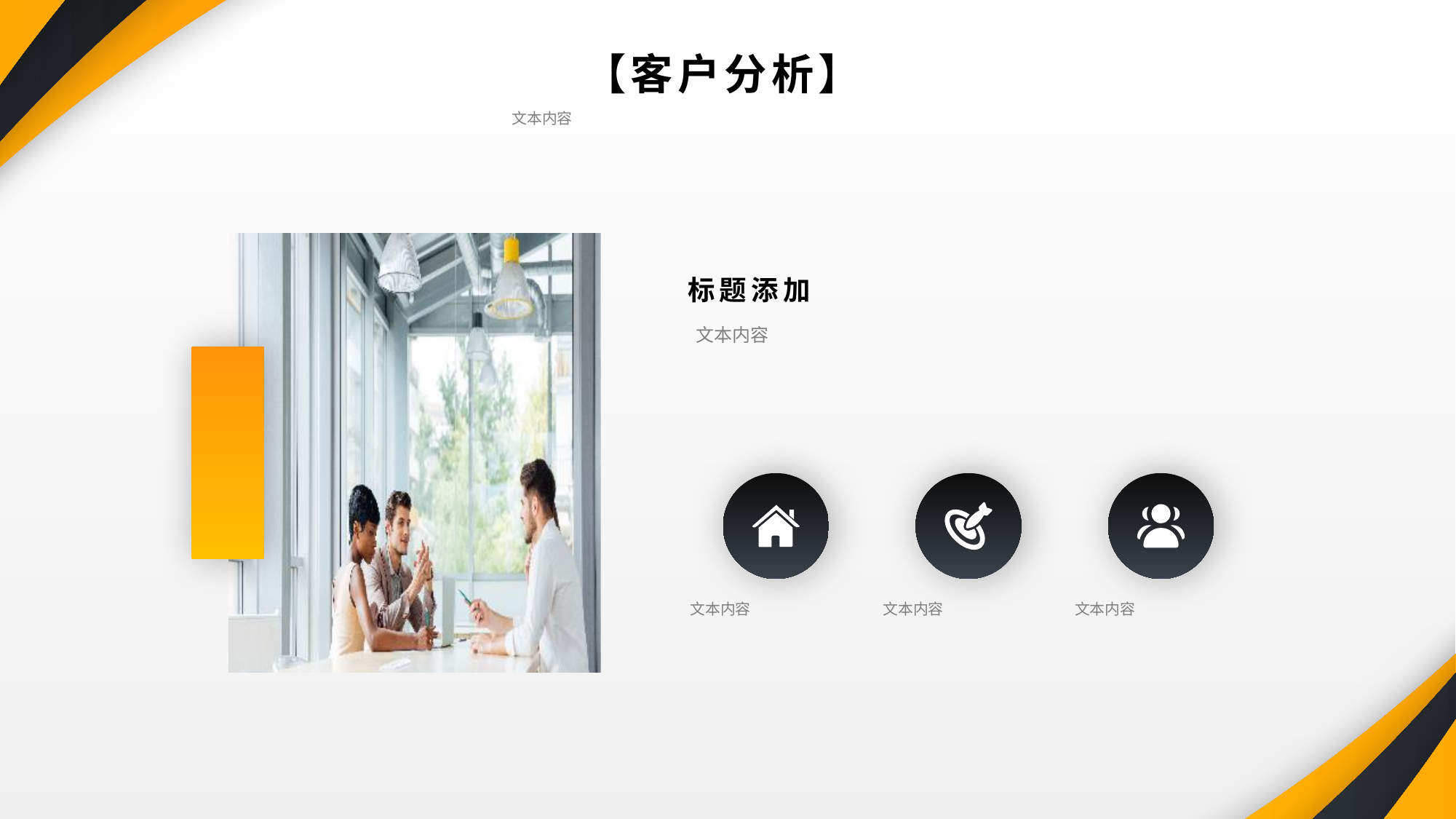

【客户分析】
 文本内容

标题添加
 文本内容

 文本内容
 文本内容
 文本内容
PPT模板 http://www.1ppt.com/moban/